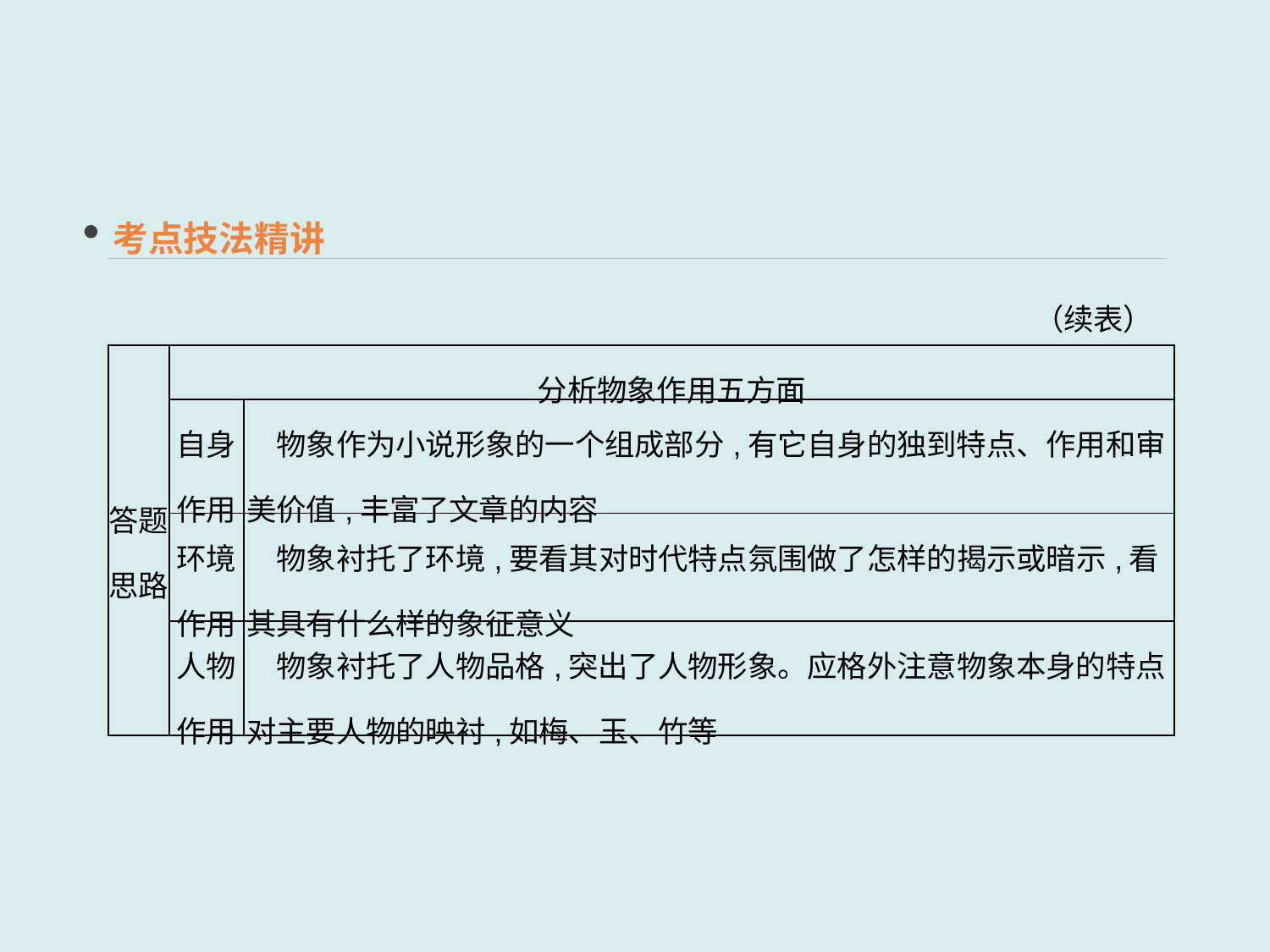

考点技法精讲

（续表）

| 答题 思路 | 分析物象作用五方面 |  |
| --- | --- | --- |
|  | 自身 作用 | 物象作为小说形象的一个组成部分,有它自身的独到特点、作用和审美价值,丰富了文章的内容 |
|  | 环境 作用 | 物象衬托了环境,要看其对时代特点氛围做了怎样的揭示或暗示,看其具有什么样的象征意义 |
|  | 人物 作用 | 物象衬托了人物品格,突出了人物形象。应格外注意物象本身的特点对主要人物的映衬,如梅、玉、竹等 |